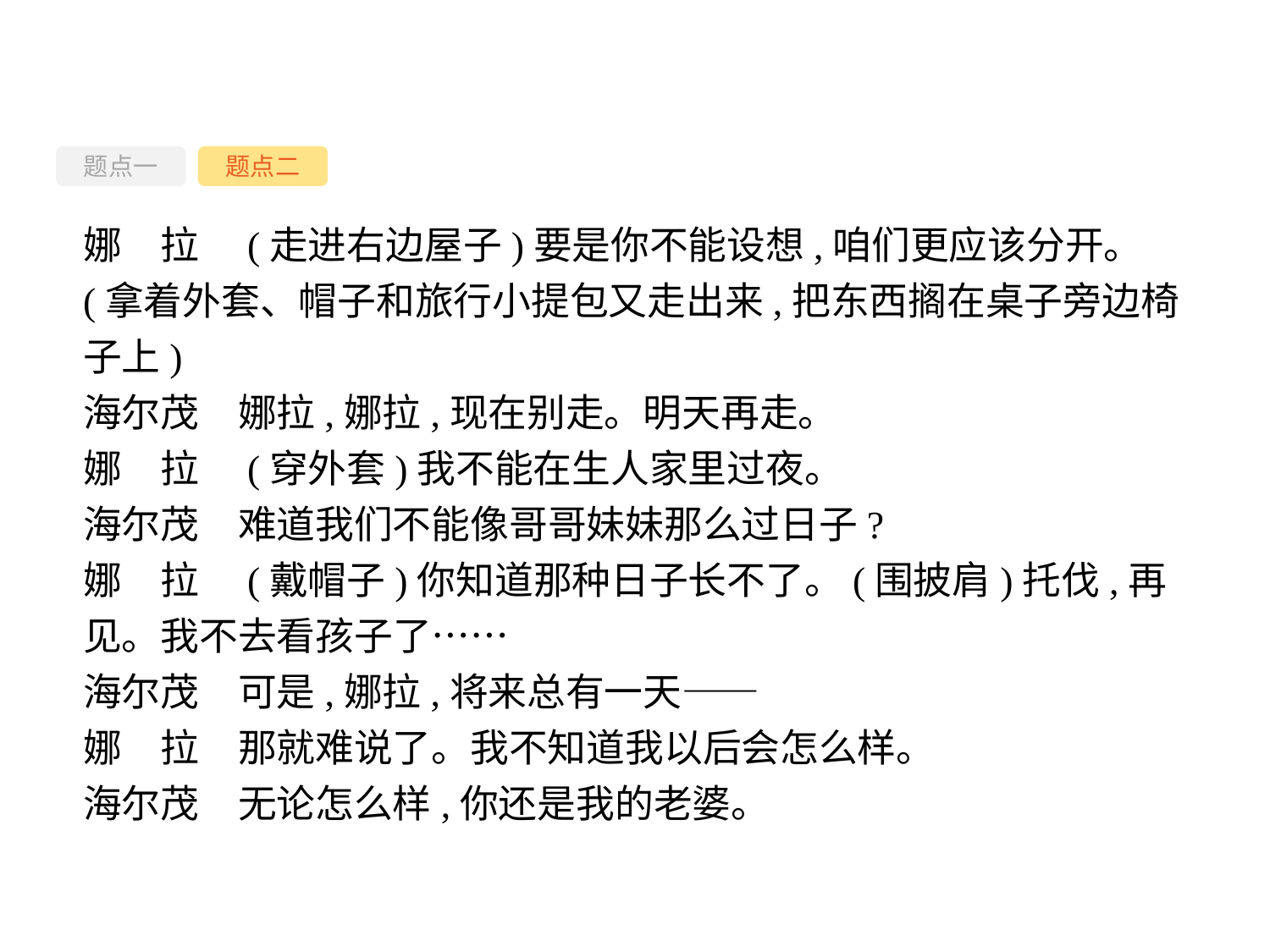

题点一
题点二
娜　拉　(走进右边屋子)要是你不能设想,咱们更应该分开。(拿着外套、帽子和旅行小提包又走出来,把东西搁在桌子旁边椅子上)
海尔茂　娜拉,娜拉,现在别走。明天再走。
娜　拉　(穿外套)我不能在生人家里过夜。
海尔茂　难道我们不能像哥哥妹妹那么过日子?
娜　拉　(戴帽子)你知道那种日子长不了。(围披肩)托伐,再见。我不去看孩子了……
海尔茂　可是,娜拉,将来总有一天——
娜　拉　那就难说了。我不知道我以后会怎么样。
海尔茂　无论怎么样,你还是我的老婆。
-39-